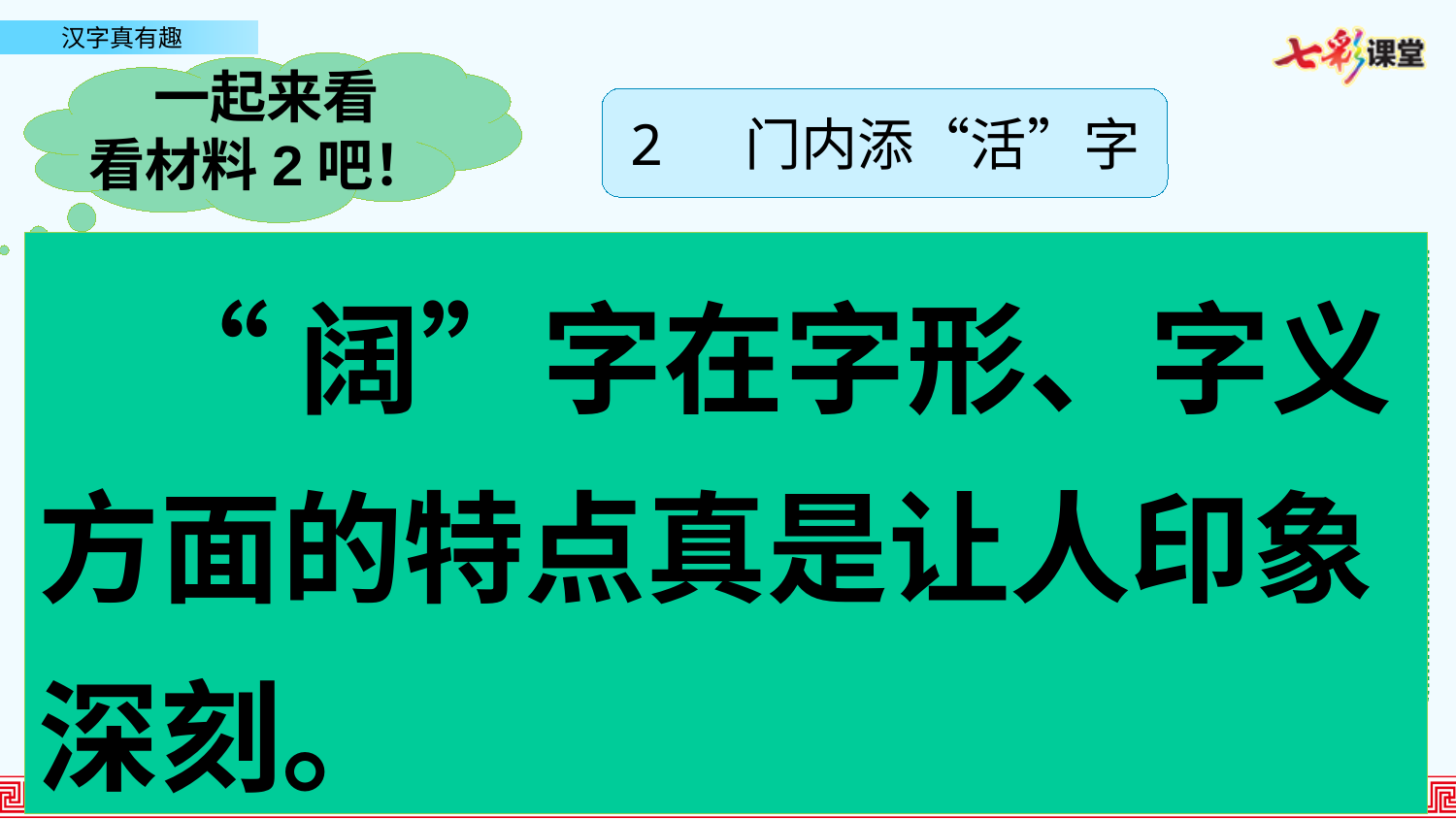

一起来看看材料2吧！
2  门内添“活”字
    “阔”字在字形、字义方面的特点真是让人印象深刻。
    传说东汉时的杨修是猜谜高手。有一次，曹操命人造一座花园，花园造好之后，曹操去看，也没说好坏，随手在花园的门上写了一个“活”字。众人不解其意，于是去请教杨修。杨修心领神会，对众人说:“门内添‘活’”字，乃‘阔’ 字也，丞相是嫌你们把花园的门造得太宽大了。”众人听后便把花园的门重修了，曹操见后非常高兴。